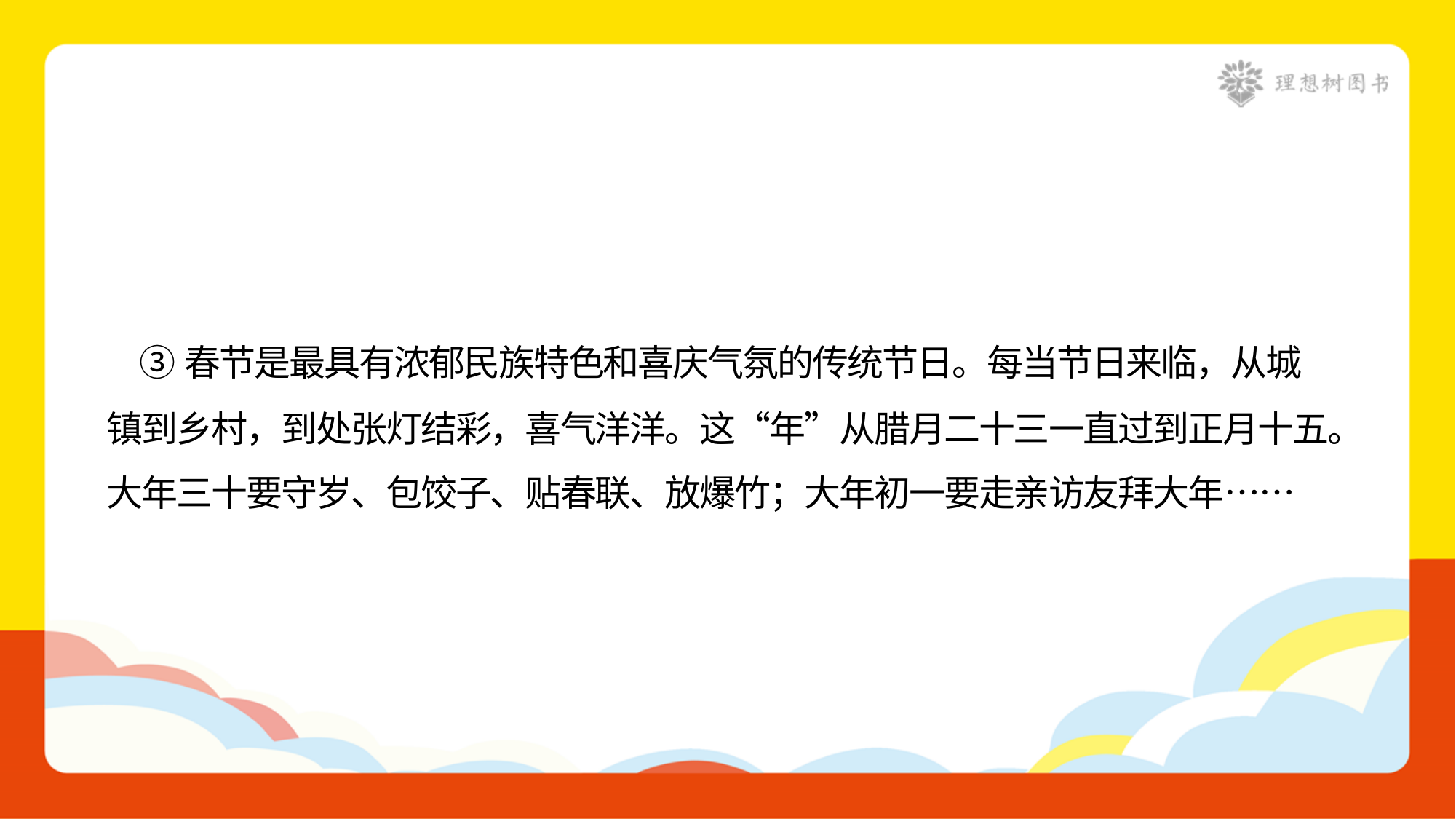

③春节是最具有浓郁民族特色和喜庆气氛的传统节日。每当节日来临，从城
镇到乡村，到处张灯结彩，喜气洋洋。这“年”从腊月二十三一直过到正月十五。
大年三十要守岁、包饺子、贴春联、放爆竹；大年初一要走亲访友拜大年……